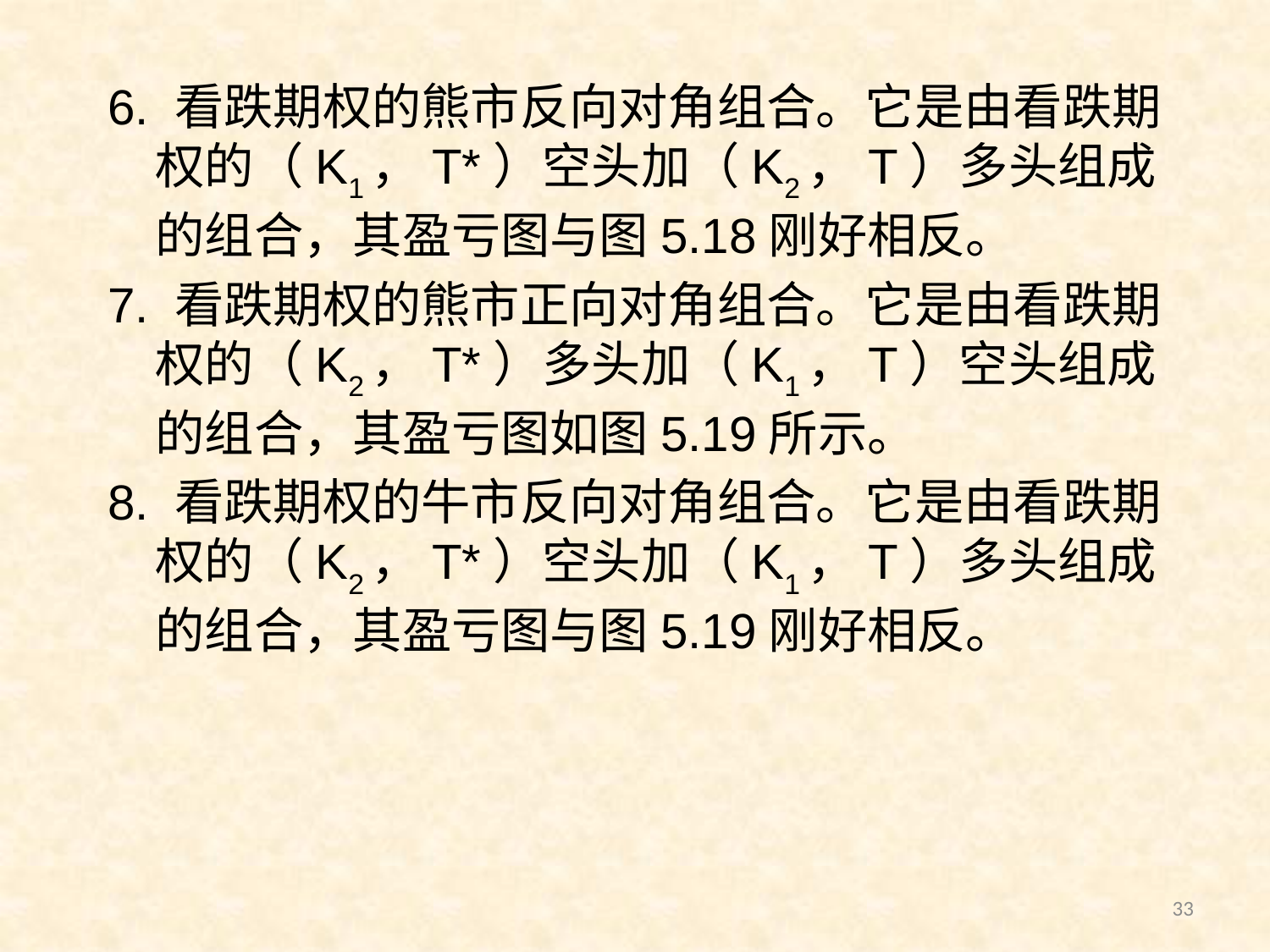

6. 看跌期权的熊市反向对角组合。它是由看跌期权的（K1，T*）空头加（K2，T）多头组成的组合，其盈亏图与图5.18刚好相反。
7. 看跌期权的熊市正向对角组合。它是由看跌期权的（K2，T*）多头加（K1，T）空头组成的组合，其盈亏图如图5.19所示。
8. 看跌期权的牛市反向对角组合。它是由看跌期权的（K2，T*）空头加（K1，T）多头组成的组合，其盈亏图与图5.19刚好相反。
33